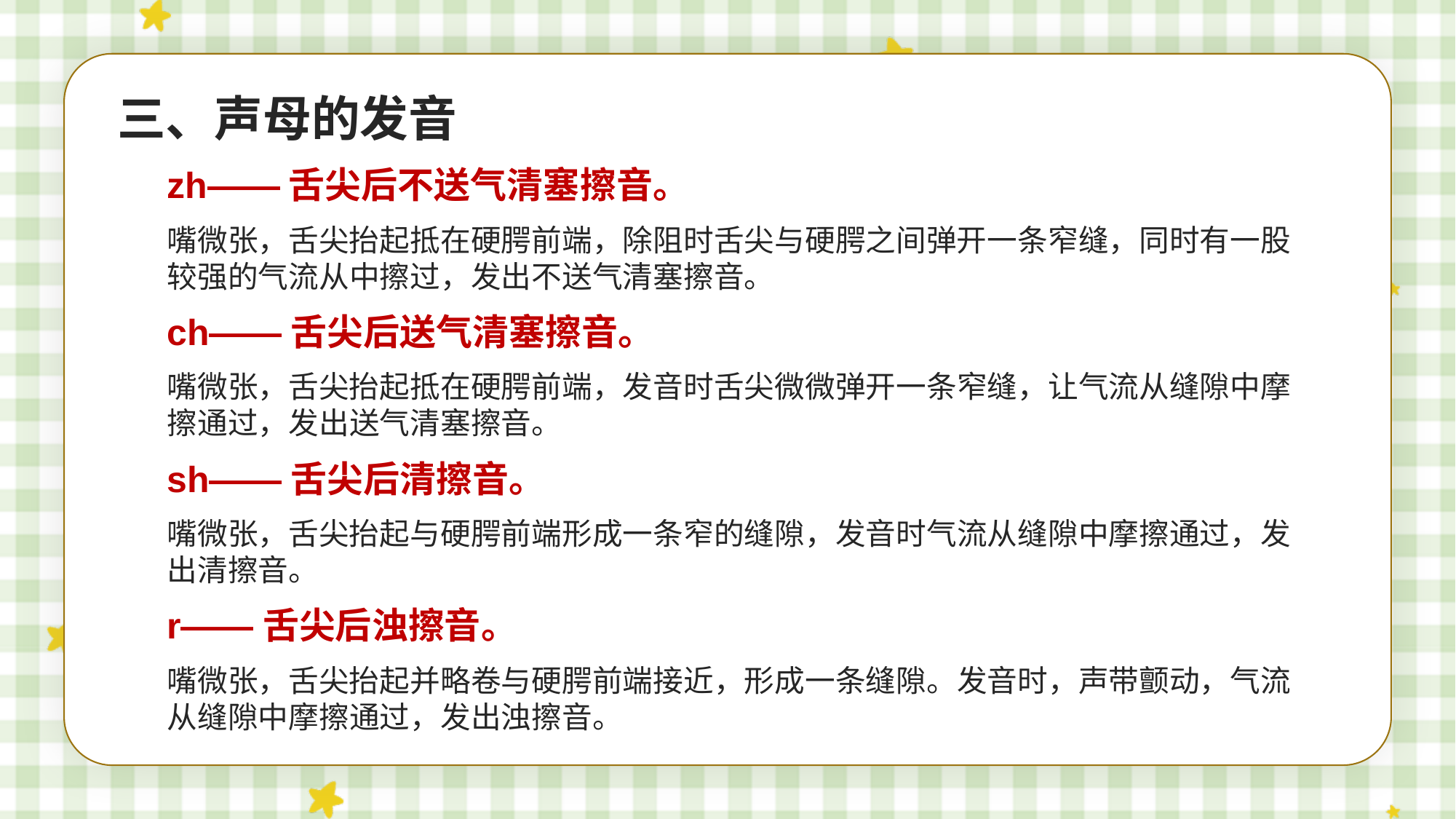

三、声母的发音
zh——舌尖后不送气清塞擦音。
嘴微张，舌尖抬起抵在硬腭前端，除阻时舌尖与硬腭之间弹开一条窄缝，同时有一股较强的气流从中擦过，发出不送气清塞擦音。
ch——舌尖后送气清塞擦音。
嘴微张，舌尖抬起抵在硬腭前端，发音时舌尖微微弹开一条窄缝，让气流从缝隙中摩擦通过，发出送气清塞擦音。
sh——舌尖后清擦音。
嘴微张，舌尖抬起与硬腭前端形成一条窄的缝隙，发音时气流从缝隙中摩擦通过，发出清擦音。
r——舌尖后浊擦音。
嘴微张，舌尖抬起并略卷与硬腭前端接近，形成一条缝隙。发音时，声带颤动，气流从缝隙中摩擦通过，发出浊擦音。